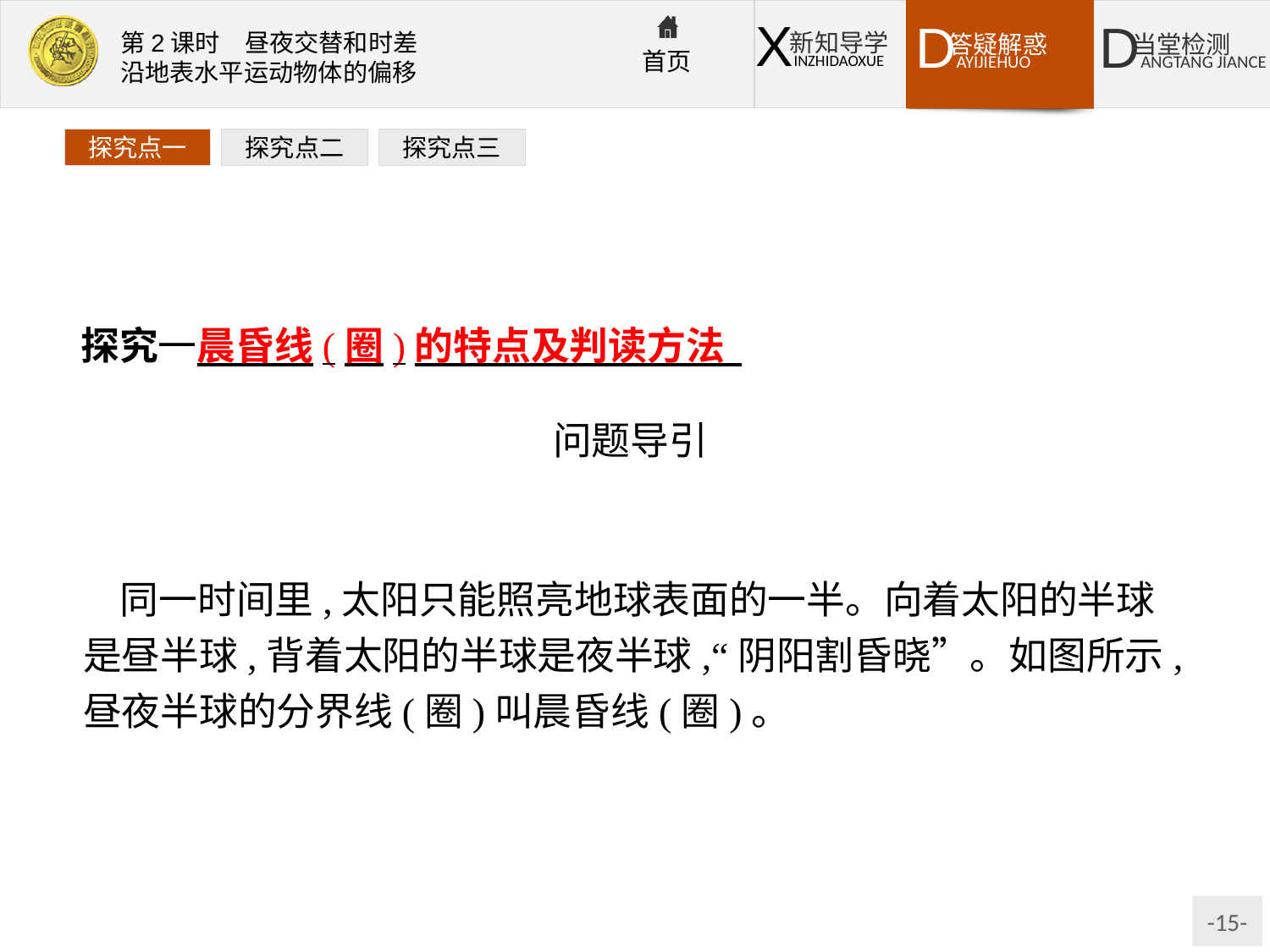

探究点一
探究点二
探究点三
探究一晨昏线(圈)的特点及判读方法
问题导引
同一时间里,太阳只能照亮地球表面的一半。向着太阳的半球是昼半球,背着太阳的半球是夜半球,“阴阳割昏晓”。如图所示,昼夜半球的分界线(圈)叫晨昏线(圈)。